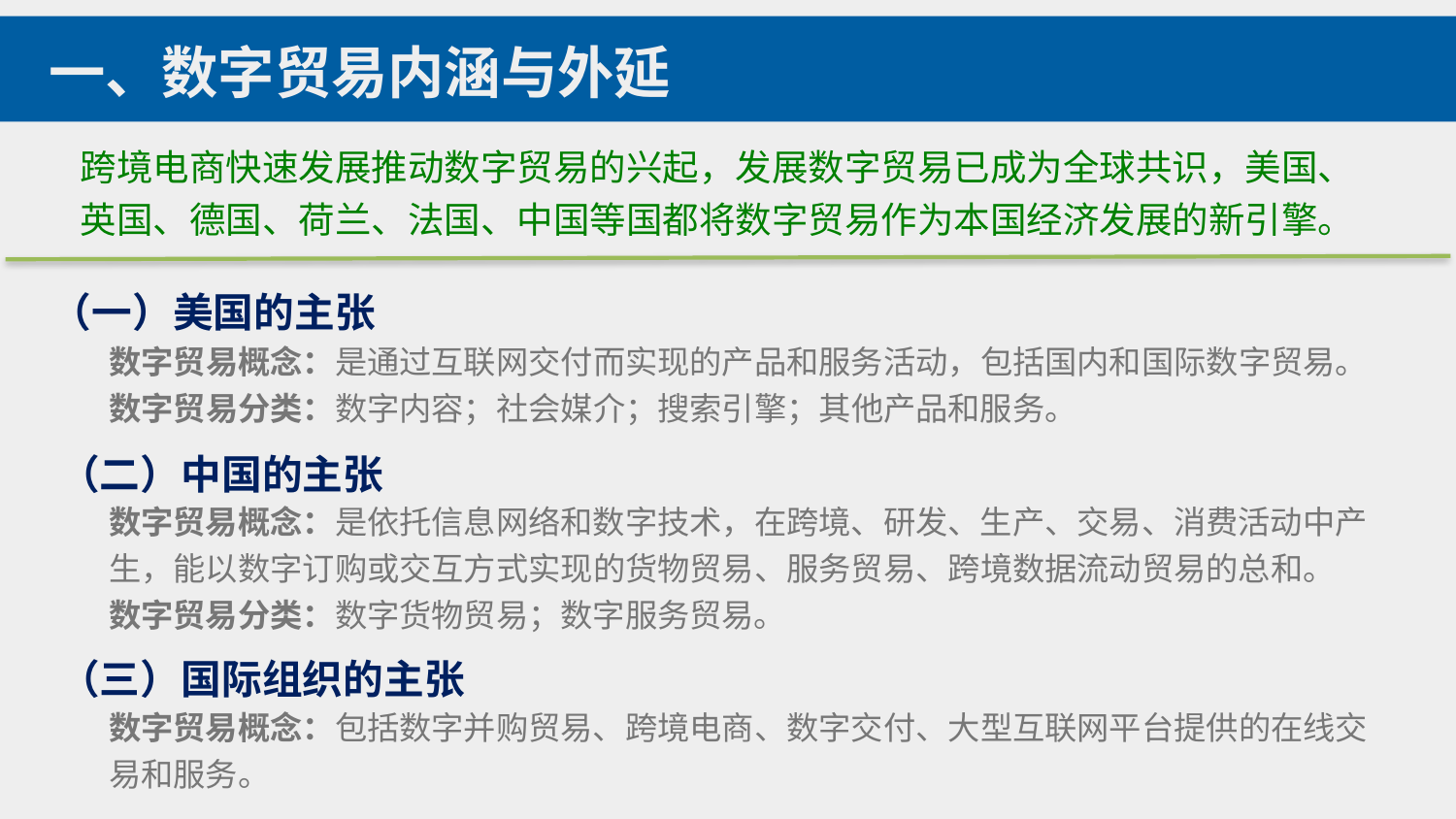

一、数字贸易内涵与外延
跨境电商快速发展推动数字贸易的兴起，发展数字贸易已成为全球共识，美国、英国、德国、荷兰、法国、中国等国都将数字贸易作为本国经济发展的新引擎。
（一）美国的主张
数字贸易概念：是通过互联网交付而实现的产品和服务活动，包括国内和国际数字贸易。
数字贸易分类：数字内容；社会媒介；搜索引擎；其他产品和服务。
（二）中国的主张
数字贸易概念：是依托信息网络和数字技术，在跨境、研发、生产、交易、消费活动中产生，能以数字订购或交互方式实现的货物贸易、服务贸易、跨境数据流动贸易的总和。
数字贸易分类：数字货物贸易；数字服务贸易。
（三）国际组织的主张
数字贸易概念：包括数字并购贸易、跨境电商、数字交付、大型互联网平台提供的在线交易和服务。